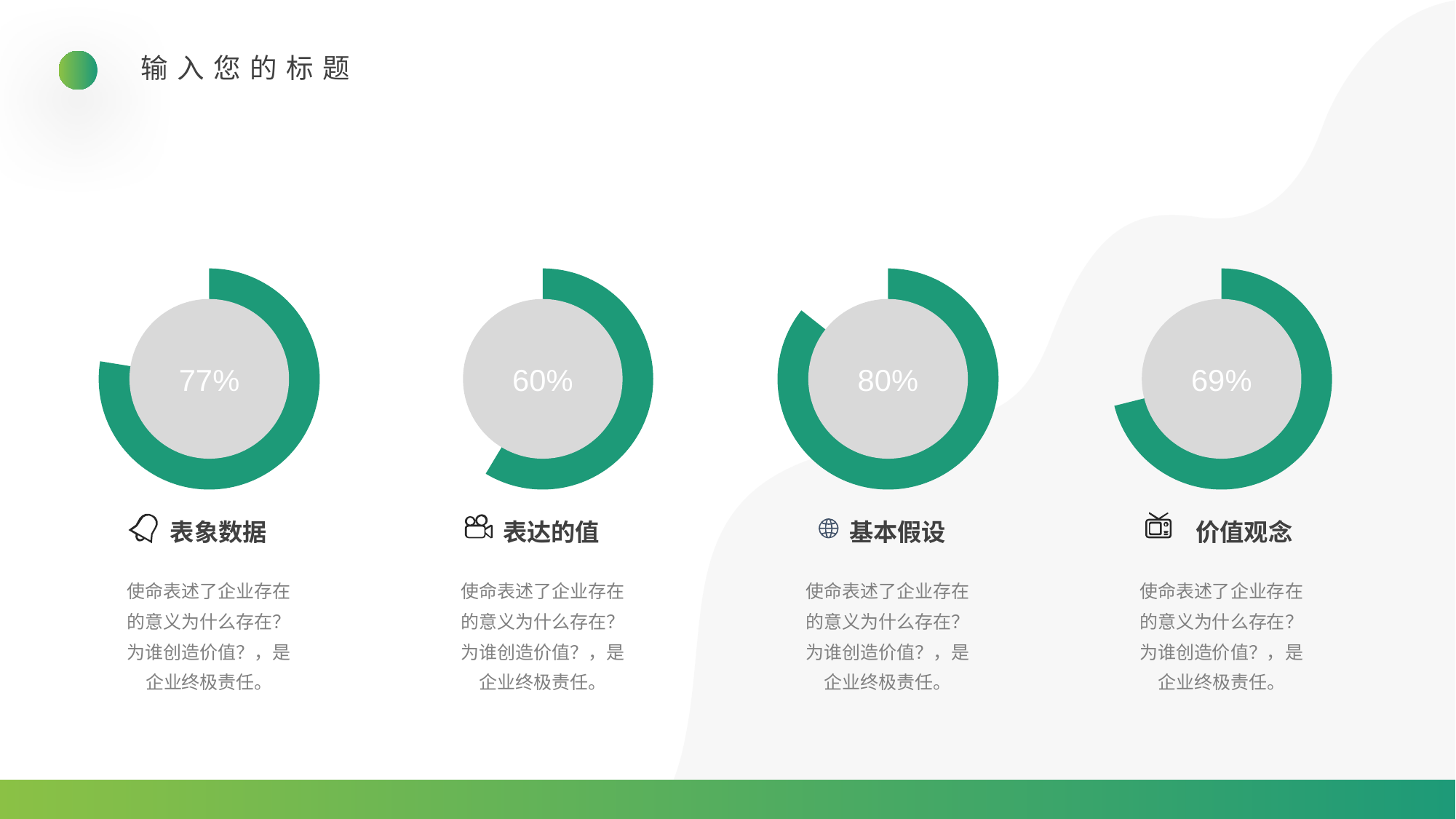

输入您的标题

77%

60%

80%

69%
表象数据
表达的值

基本假设

价值观念

使命表述了企业存在的意义为什么存在？为谁创造价值？，是企业终极责任。
使命表述了企业存在的意义为什么存在？为谁创造价值？，是企业终极责任。
使命表述了企业存在的意义为什么存在？为谁创造价值？，是企业终极责任。
使命表述了企业存在的意义为什么存在？为谁创造价值？，是企业终极责任。